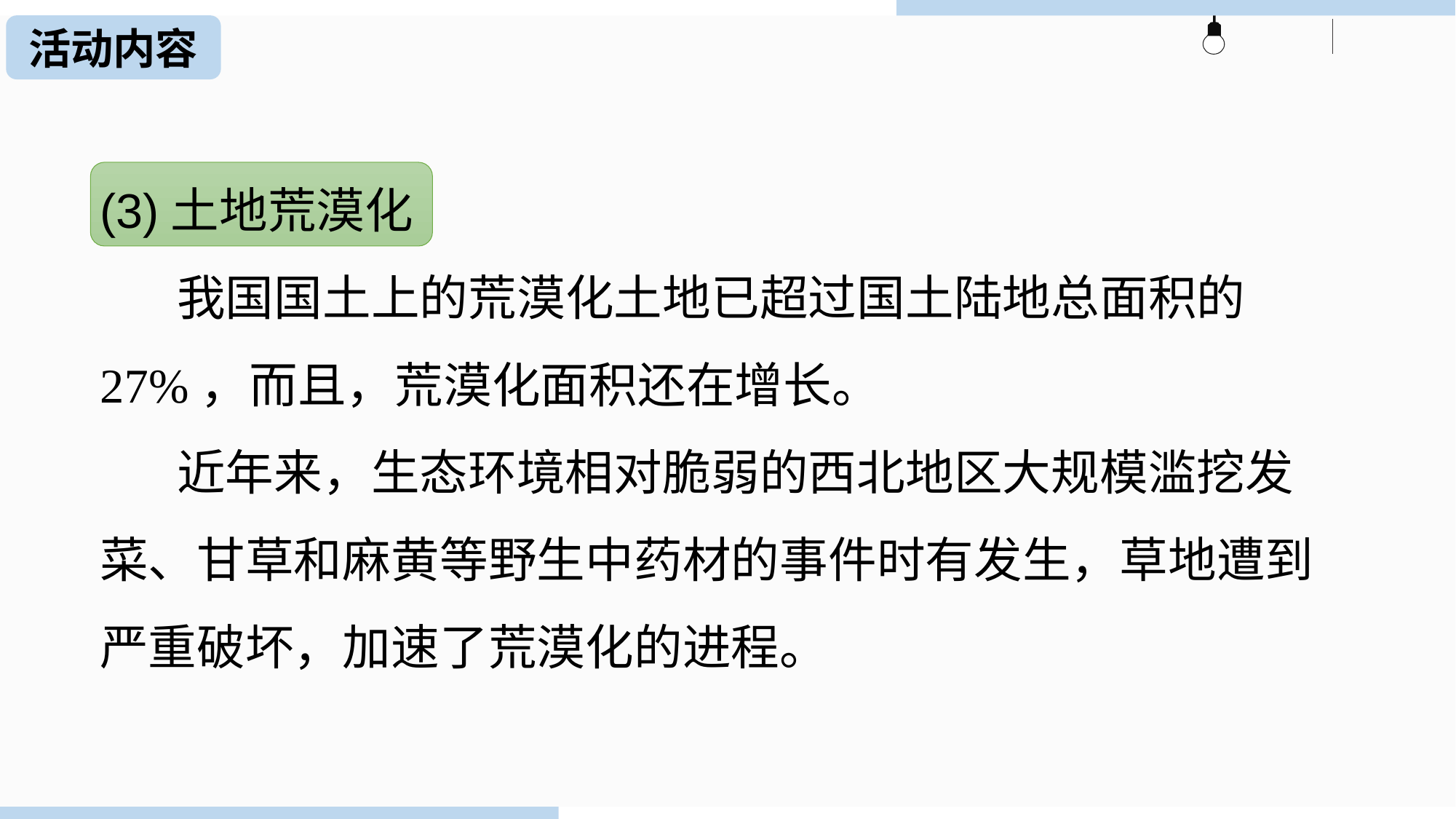

活动内容
(3)土地荒漠化
      我国国土上的荒漠化土地已超过国土陆地总面积的27%，而且，荒漠化面积还在增长。
      近年来，生态环境相对脆弱的西北地区大规模滥挖发菜、甘草和麻黄等野生中药材的事件时有发生，草地遭到严重破坏，加速了荒漠化的进程。